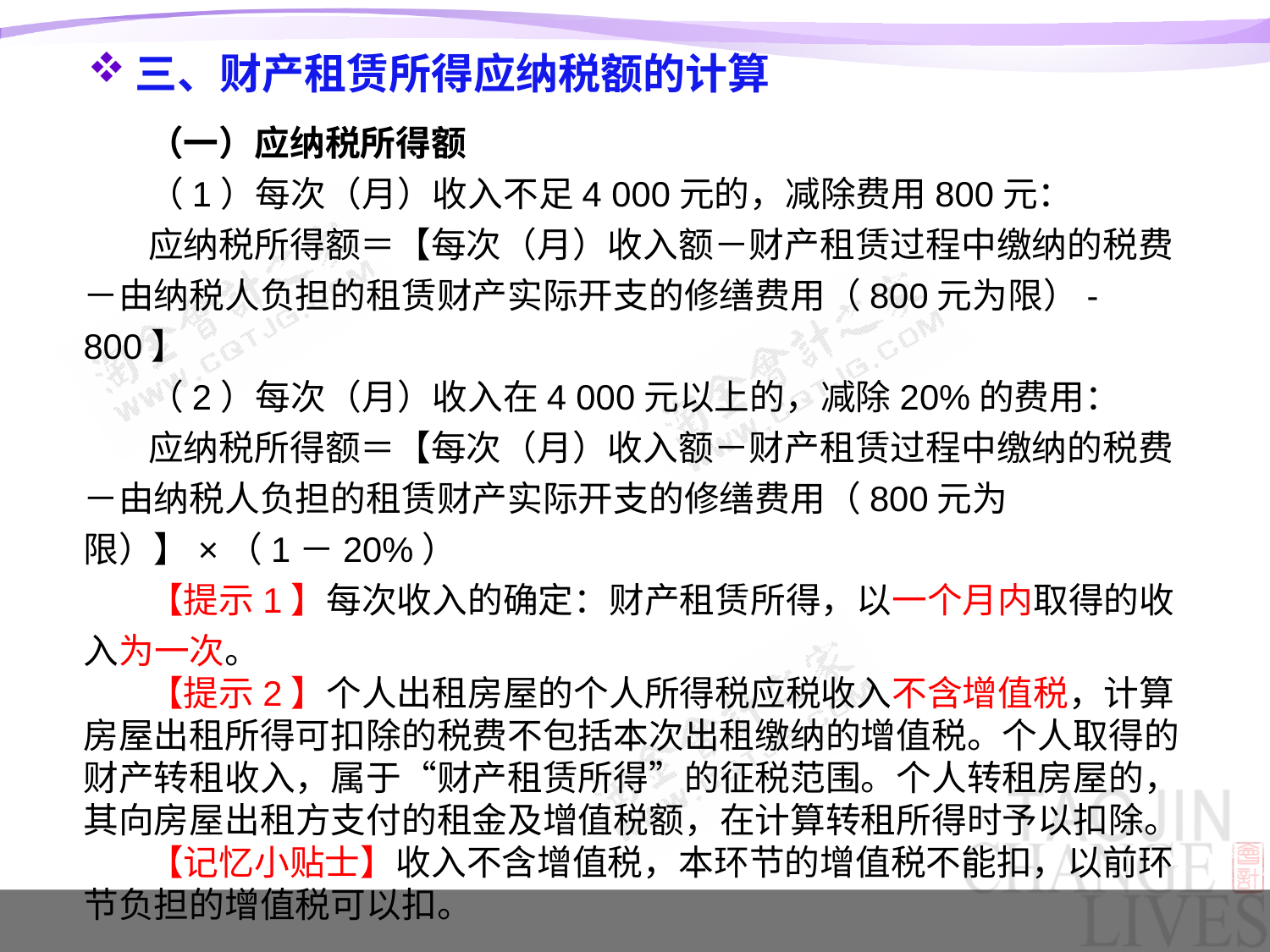

三、财产租赁所得应纳税额的计算

（一）应纳税所得额
（1）每次（月）收入不足4 000元的，减除费用800元：
应纳税所得额＝【每次（月）收入额－财产租赁过程中缴纳的税费－由纳税人负担的租赁财产实际开支的修缮费用（800元为限）-800】
（2）每次（月）收入在4 000元以上的，减除20%的费用：
应纳税所得额＝【每次（月）收入额－财产租赁过程中缴纳的税费－由纳税人负担的租赁财产实际开支的修缮费用（800元为限）】×（1－20%）
【提示1】每次收入的确定：财产租赁所得，以一个月内取得的收入为一次。
【提示2】个人出租房屋的个人所得税应税收入不含增值税，计算房屋出租所得可扣除的税费不包括本次出租缴纳的增值税。个人取得的财产转租收入，属于“财产租赁所得”的征税范围。个人转租房屋的，其向房屋出租方支付的租金及增值税额，在计算转租所得时予以扣除。
【记忆小贴士】收入不含增值税，本环节的增值税不能扣，以前环节负担的增值税可以扣。